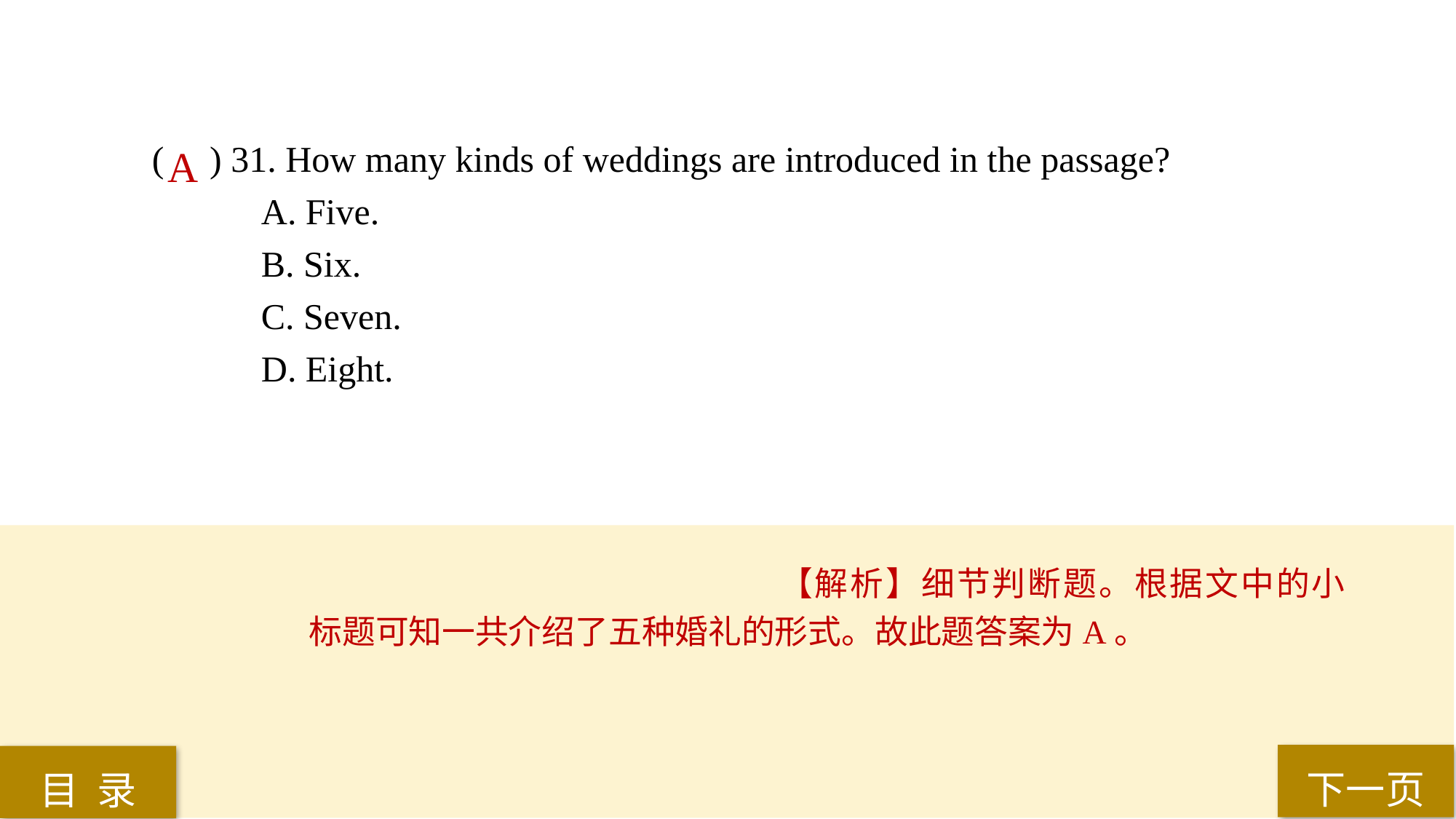

(     ) 31. How many kinds of weddings are introduced in the passage?
A. Five.
B. Six.
C. Seven.
D. Eight.
A
【解析】细节判断题。根据文中的小标题可知一共介绍了五种婚礼的形式。故此题答案为A。